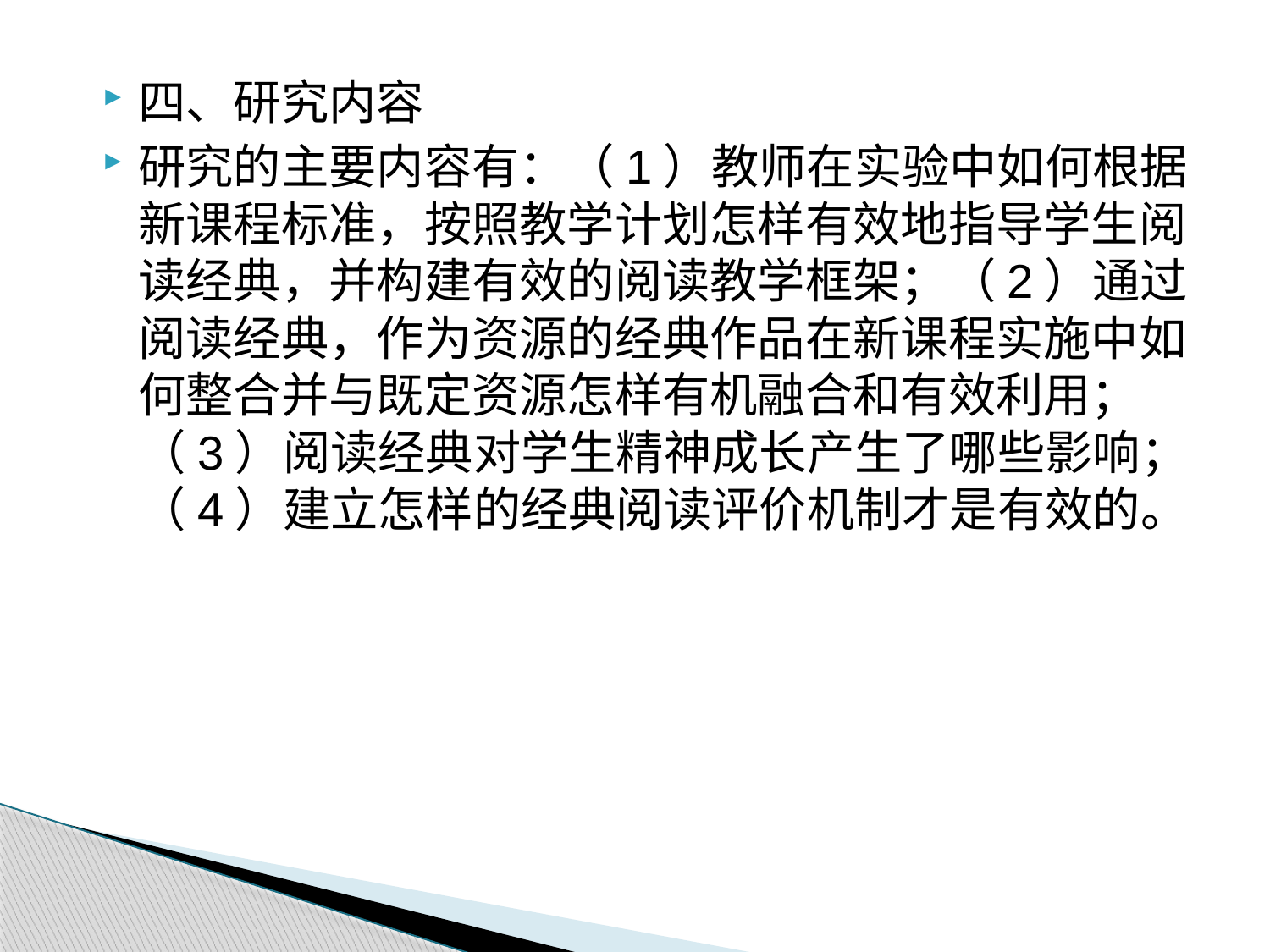

四、研究内容
研究的主要内容有：（1）教师在实验中如何根据新课程标准，按照教学计划怎样有效地指导学生阅读经典，并构建有效的阅读教学框架；（2）通过阅读经典，作为资源的经典作品在新课程实施中如何整合并与既定资源怎样有机融合和有效利用；（3）阅读经典对学生精神成长产生了哪些影响；（4）建立怎样的经典阅读评价机制才是有效的。